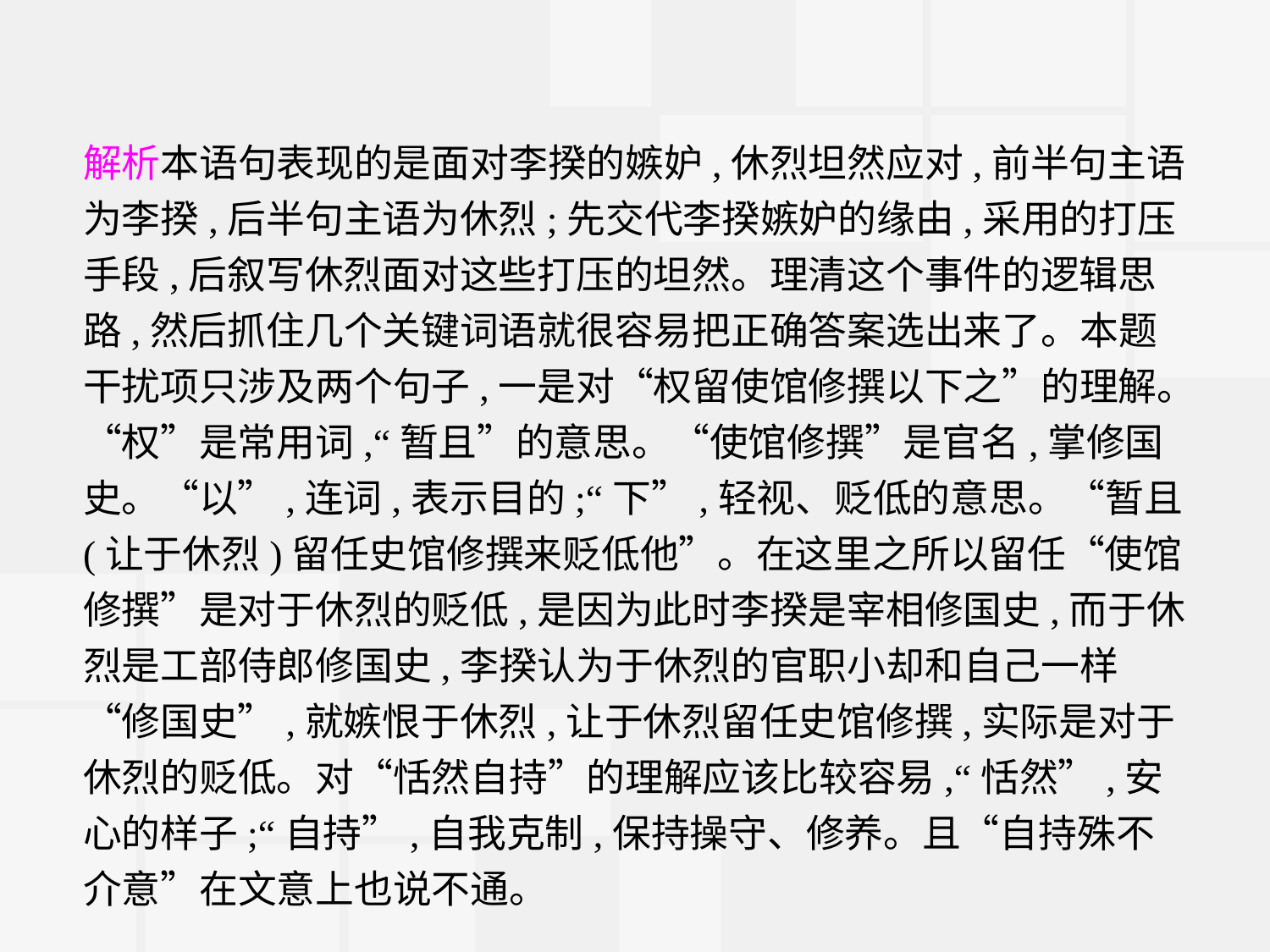

解析本语句表现的是面对李揆的嫉妒,休烈坦然应对,前半句主语为李揆,后半句主语为休烈;先交代李揆嫉妒的缘由,采用的打压手段,后叙写休烈面对这些打压的坦然。理清这个事件的逻辑思路,然后抓住几个关键词语就很容易把正确答案选出来了。本题干扰项只涉及两个句子,一是对“权留使馆修撰以下之”的理解。“权”是常用词,“暂且”的意思。“使馆修撰”是官名,掌修国史。“以”,连词,表示目的;“下”,轻视、贬低的意思。“暂且(让于休烈)留任史馆修撰来贬低他”。在这里之所以留任“使馆修撰”是对于休烈的贬低,是因为此时李揆是宰相修国史,而于休烈是工部侍郎修国史,李揆认为于休烈的官职小却和自己一样“修国史”,就嫉恨于休烈,让于休烈留任史馆修撰,实际是对于休烈的贬低。对“恬然自持”的理解应该比较容易,“恬然”,安心的样子;“自持”,自我克制,保持操守、修养。且“自持殊不介意”在文意上也说不通。